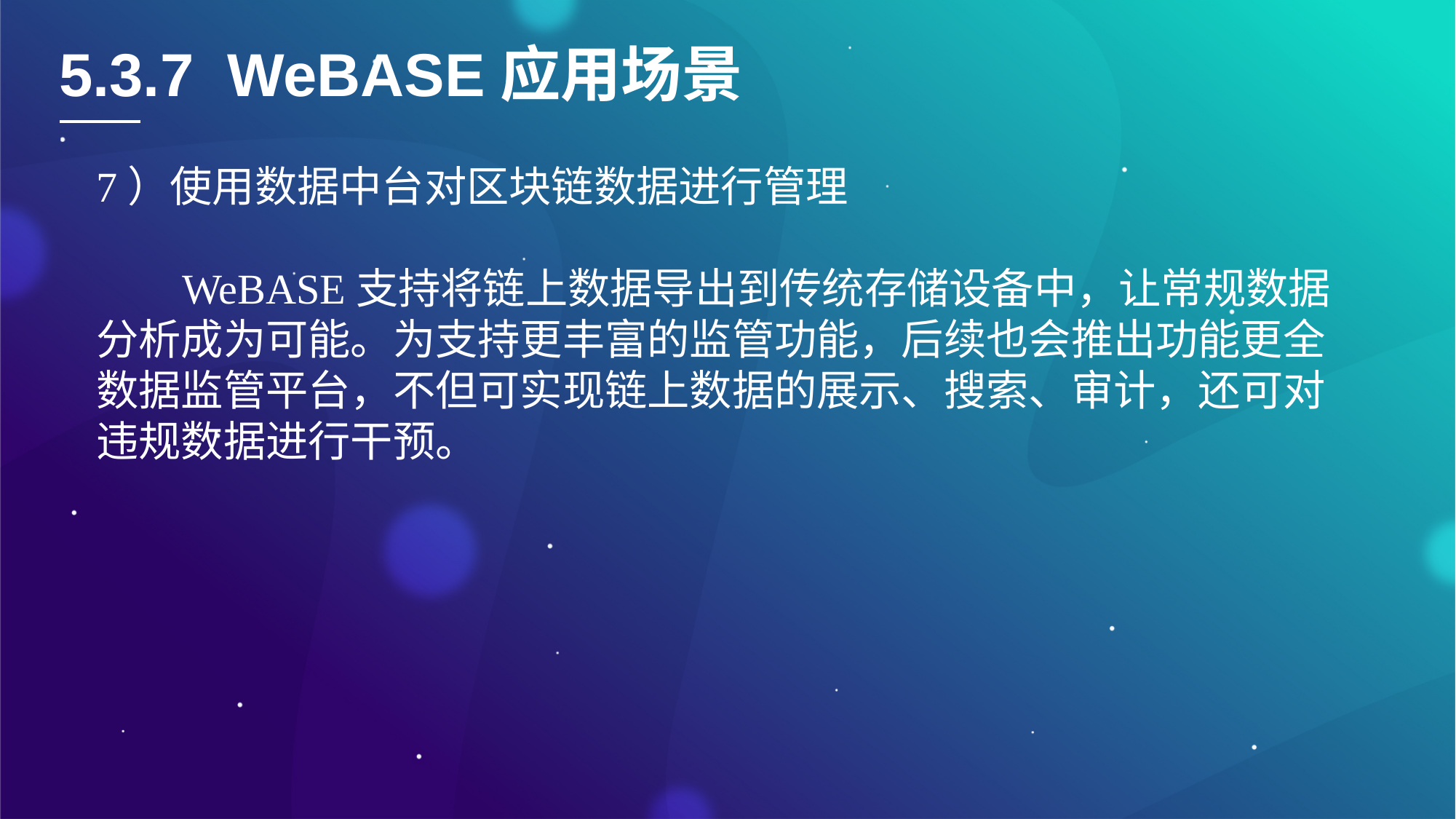

5.3.7  WeBASE应用场景
7）使用数据中台对区块链数据进行管理

WeBASE支持将链上数据导出到传统存储设备中，让常规数据分析成为可能。为支持更丰富的监管功能，后续也会推出功能更全数据监管平台，不但可实现链上数据的展示、搜索、审计，还可对违规数据进行干预。